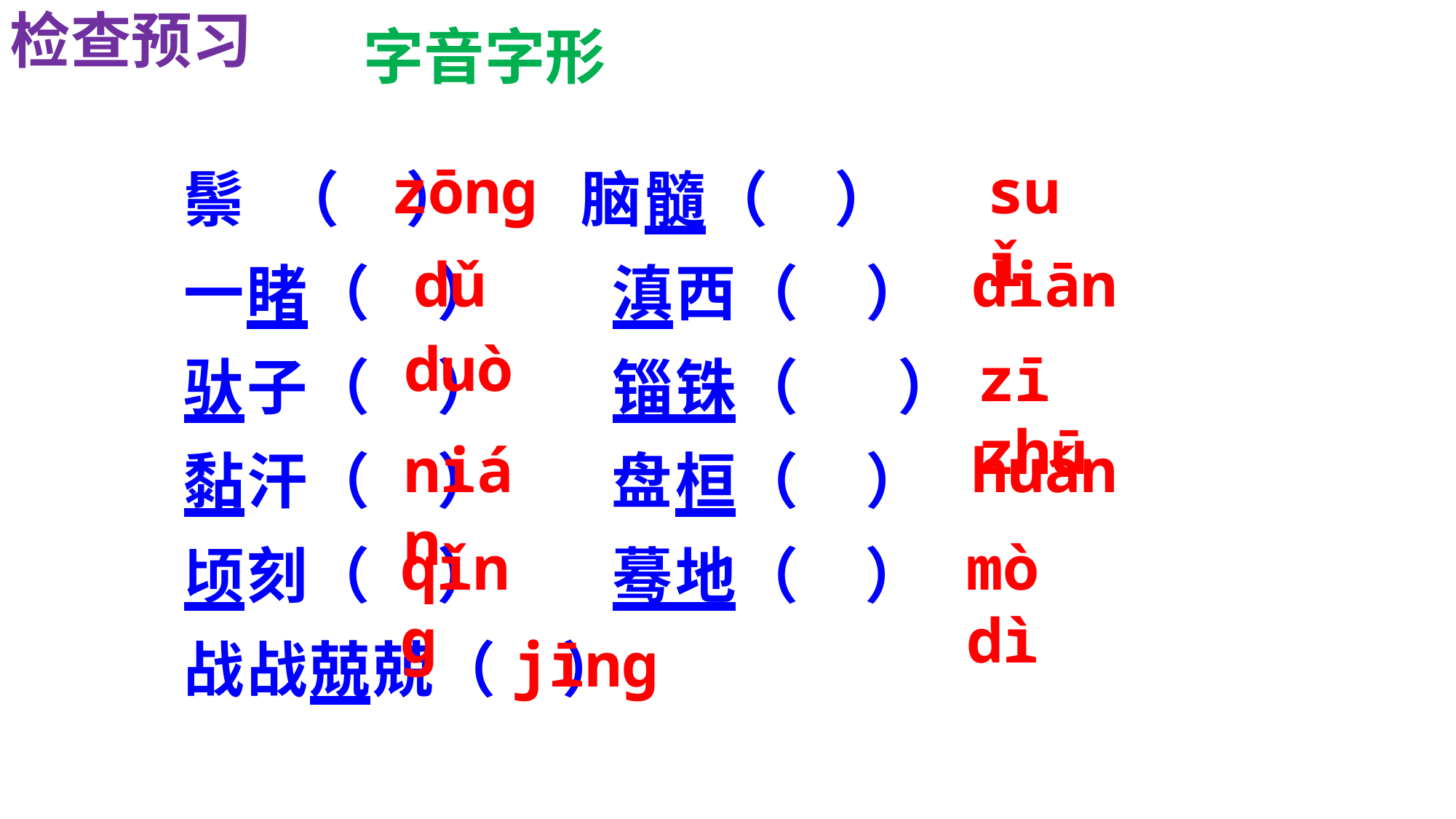

检查预习
字音字形
鬃  （    ）       脑髓（    ）
一睹（    ）       滇西（    ）
驮子（    ）       锱铢（      ）
黏汗（    ）       盘桓（    ）
顷刻（    ）       蓦地（    ）
战战兢兢（    ）
suǐ
zōnɡ
 dǔ
diān
duò
zī zhū
nián
huán
qǐnɡ
mò dì
jīnɡ